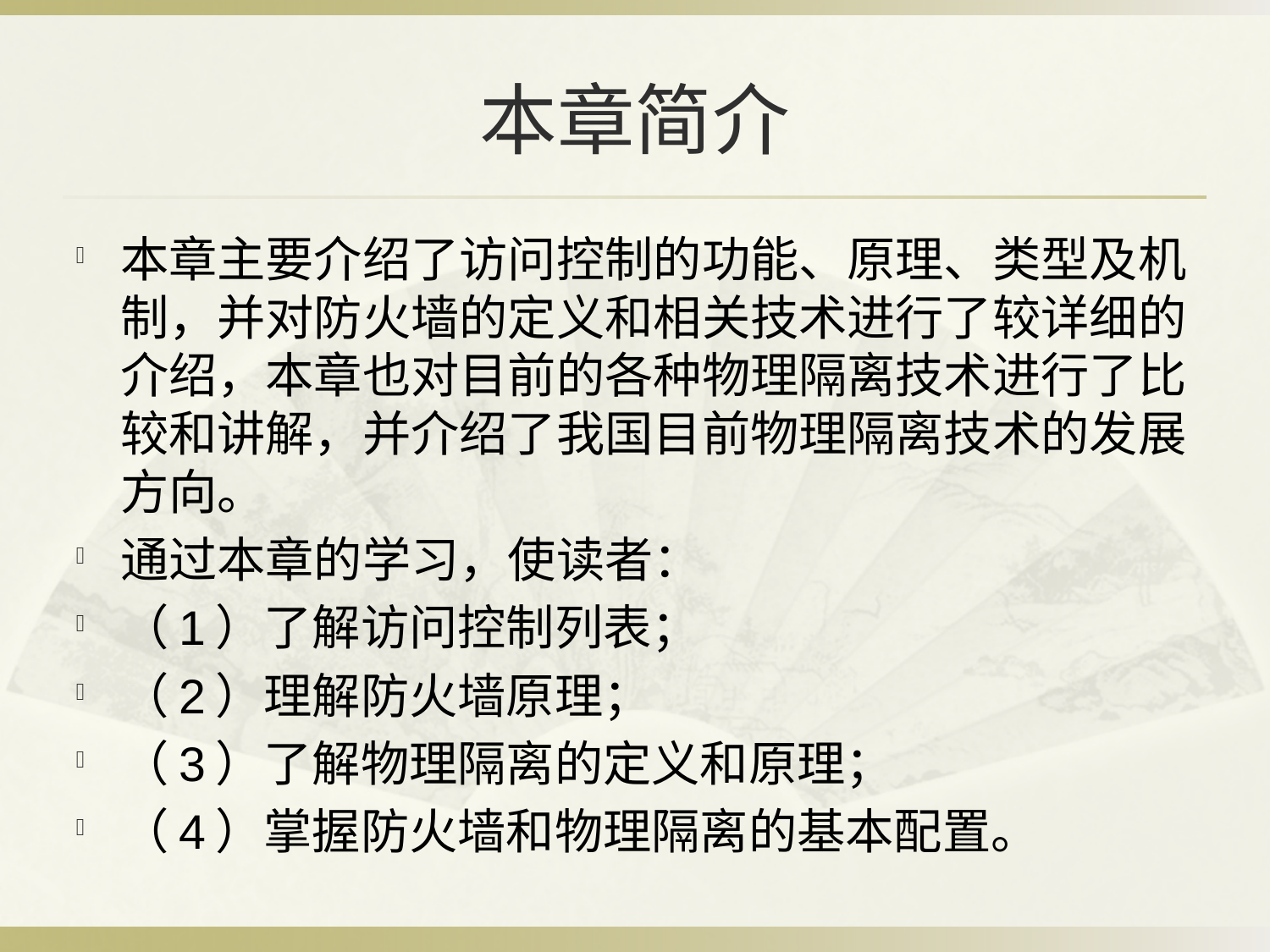

# 本章简介
本章主要介绍了访问控制的功能、原理、类型及机制，并对防火墙的定义和相关技术进行了较详细的介绍，本章也对目前的各种物理隔离技术进行了比较和讲解，并介绍了我国目前物理隔离技术的发展方向。
通过本章的学习，使读者：
（1）了解访问控制列表；
（2）理解防火墙原理；
（3）了解物理隔离的定义和原理；
（4）掌握防火墙和物理隔离的基本配置。